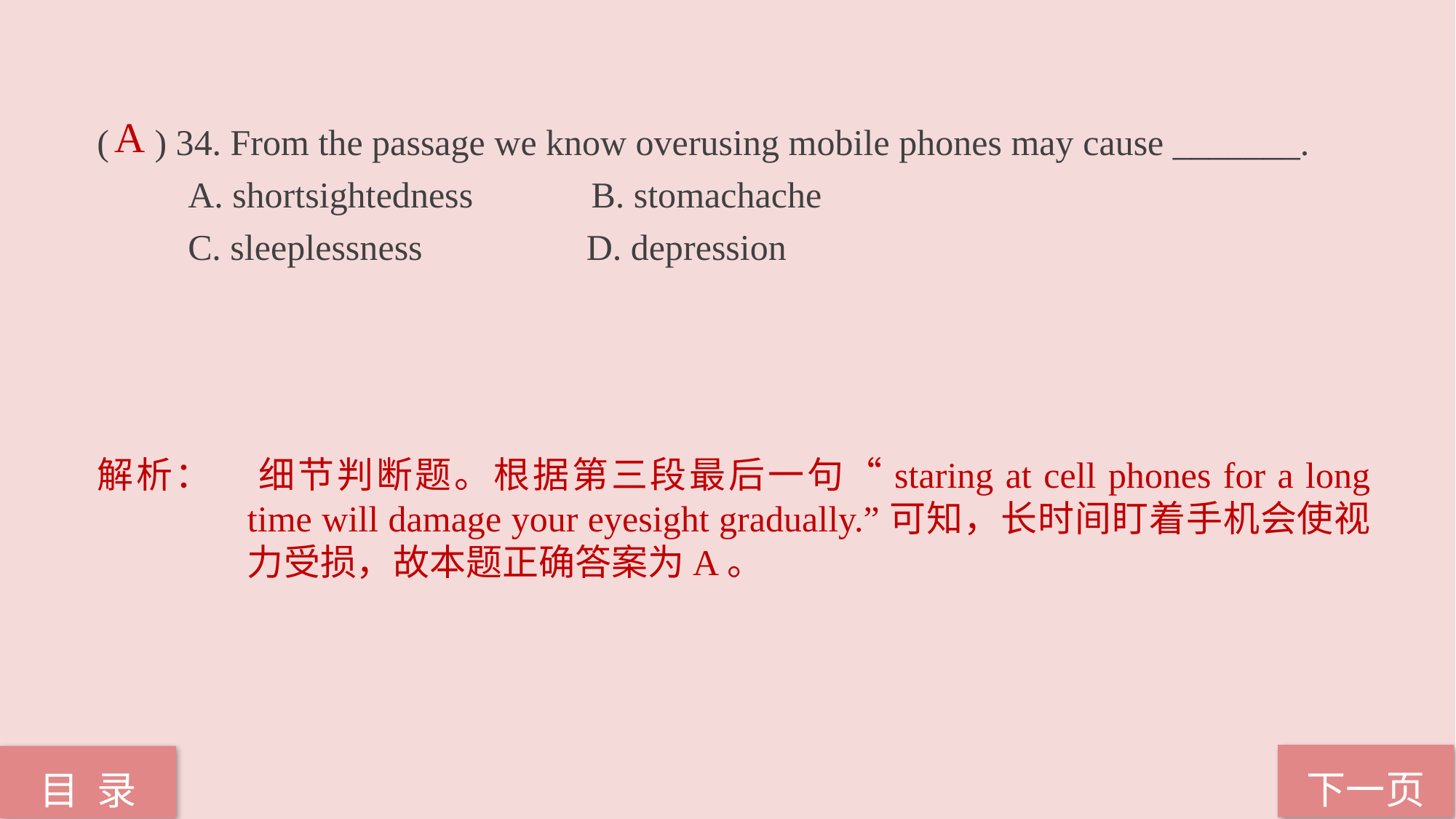

A
(     ) 34. From the passage we know overusing mobile phones may cause _______.
          A. shortsightedness             B. stomachache
          C. sleeplessness                  D. depression
解析：	细节判断题。根据第三段最后一句“staring at cell phones for a long time will damage your eyesight gradually.”可知，长时间盯着手机会使视力受损，故本题正确答案为A。